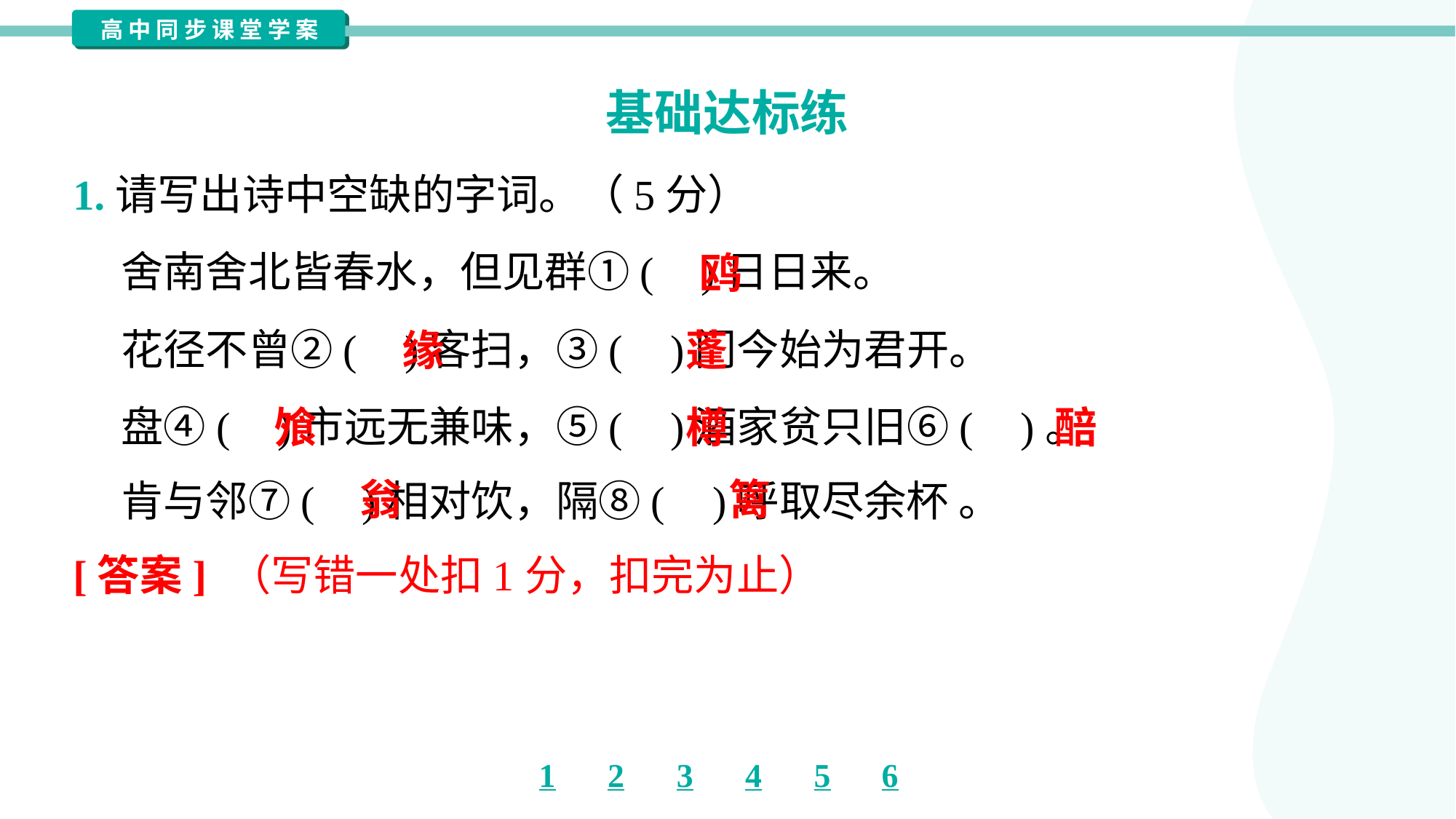

基础达标练
1.请写出诗中空缺的字词。（5分）
    舍南舍北皆春水，但见群①(    )日日来。
    花径不曾②(    )客扫，③(    )门今始为君开。
    盘④(    )市远无兼味，⑤(    )酒家贫只旧⑥(    )。
    肯与邻⑦(    )相对饮，隔⑧(    )呼取尽余杯 。
鸥
缘
蓬
飧
樽
醅
翁
篱
[答案] （写错一处扣1分，扣完为止）